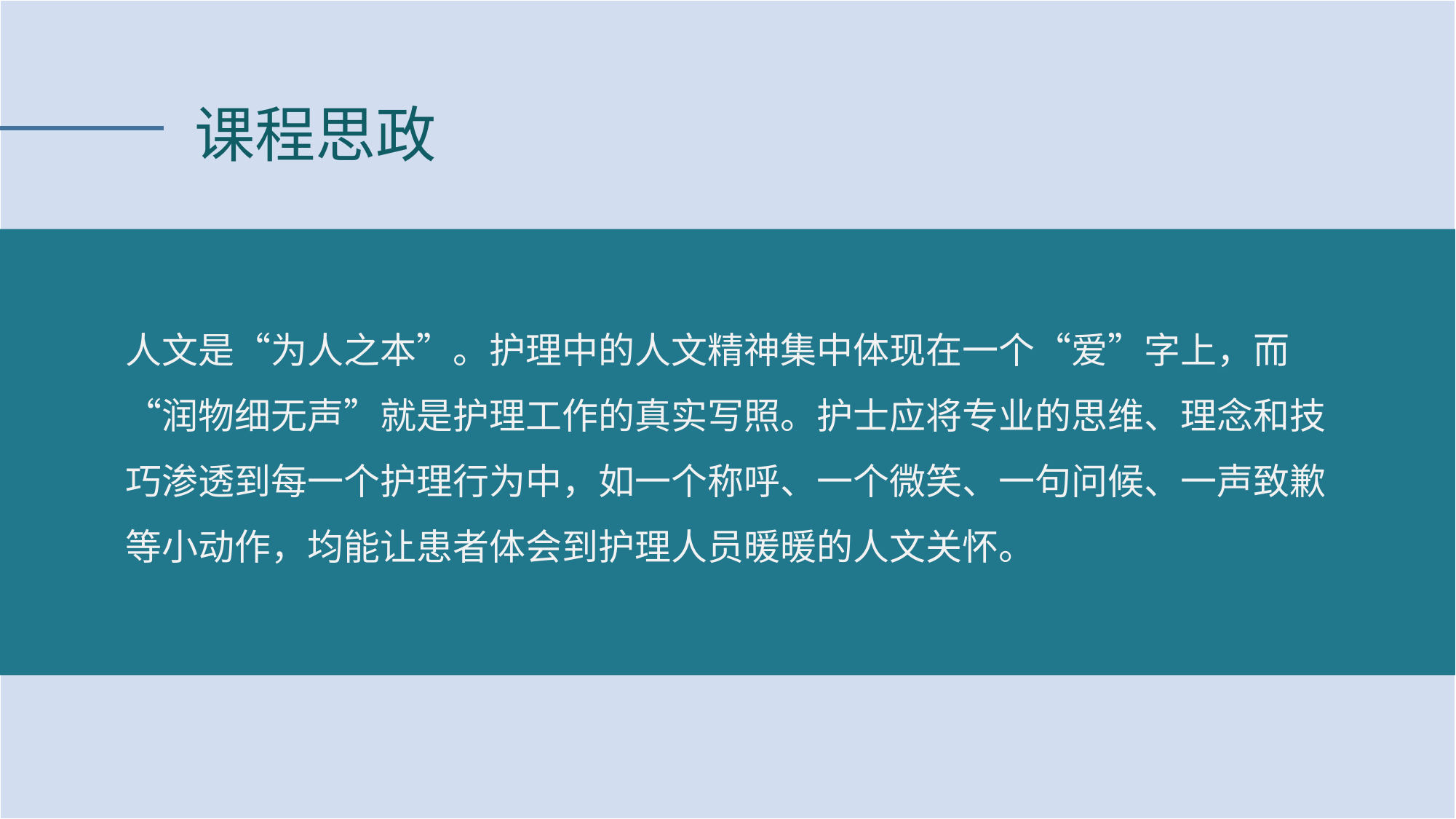

课程思政

人文是“为人之本”。护理中的人文精神集中体现在一个“爱”字上，而“润物细无声”就是护理工作的真实写照。护士应将专业的思维、理念和技巧渗透到每一个护理行为中，如一个称呼、一个微笑、一句问候、一声致歉等小动作，均能让患者体会到护理人员暖暖的人文关怀。